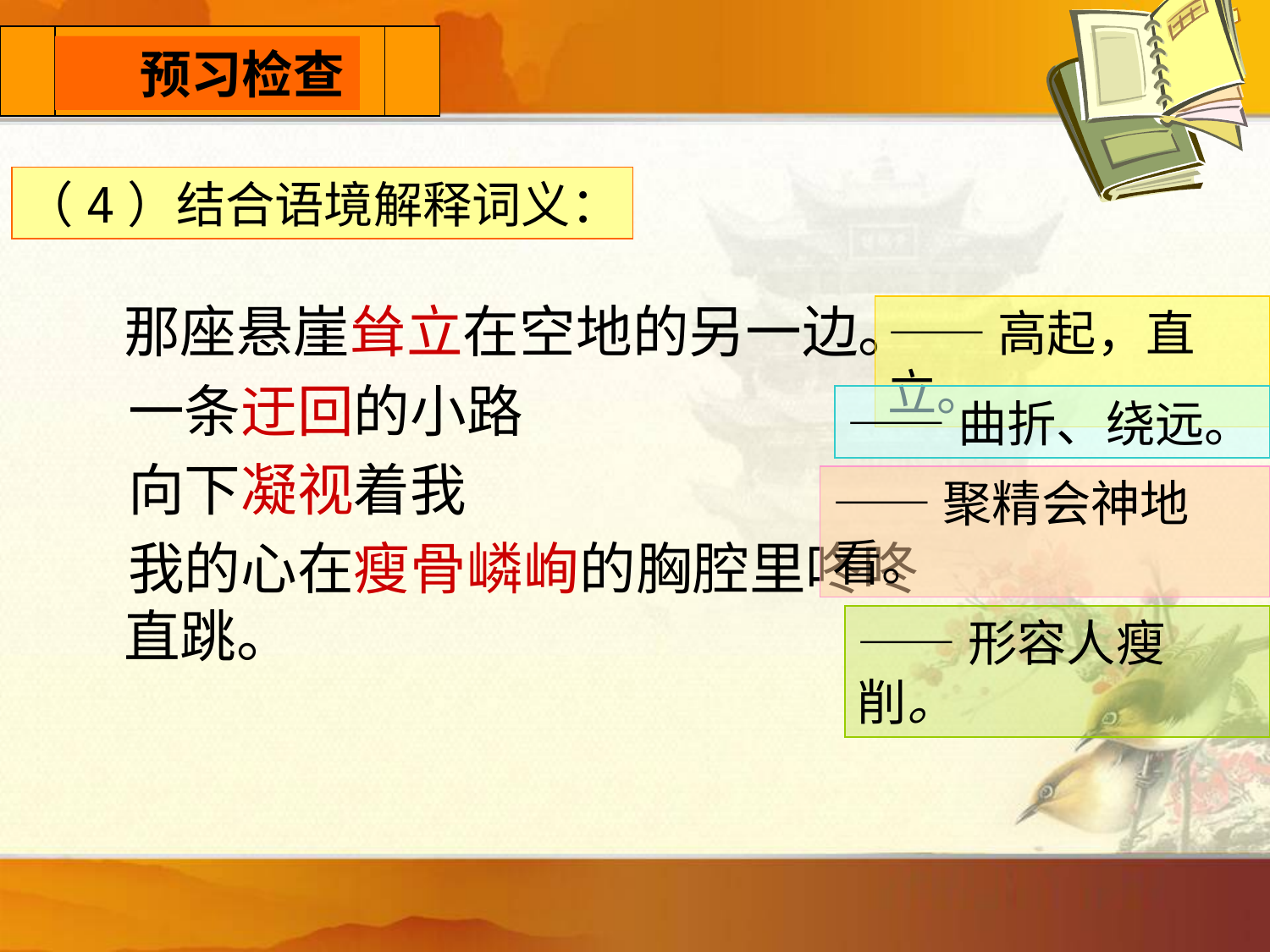

预习检查
 　预习检查
（4）结合语境解释词义：
那座悬崖耸立在空地的另一边。
   一条迂回的小路
   向下凝视着我
   我的心在瘦骨嶙峋的胸腔里咚咚直跳。

——高起，直立。
——曲折、绕远。
——聚精会神地看。
——形容人瘦削。